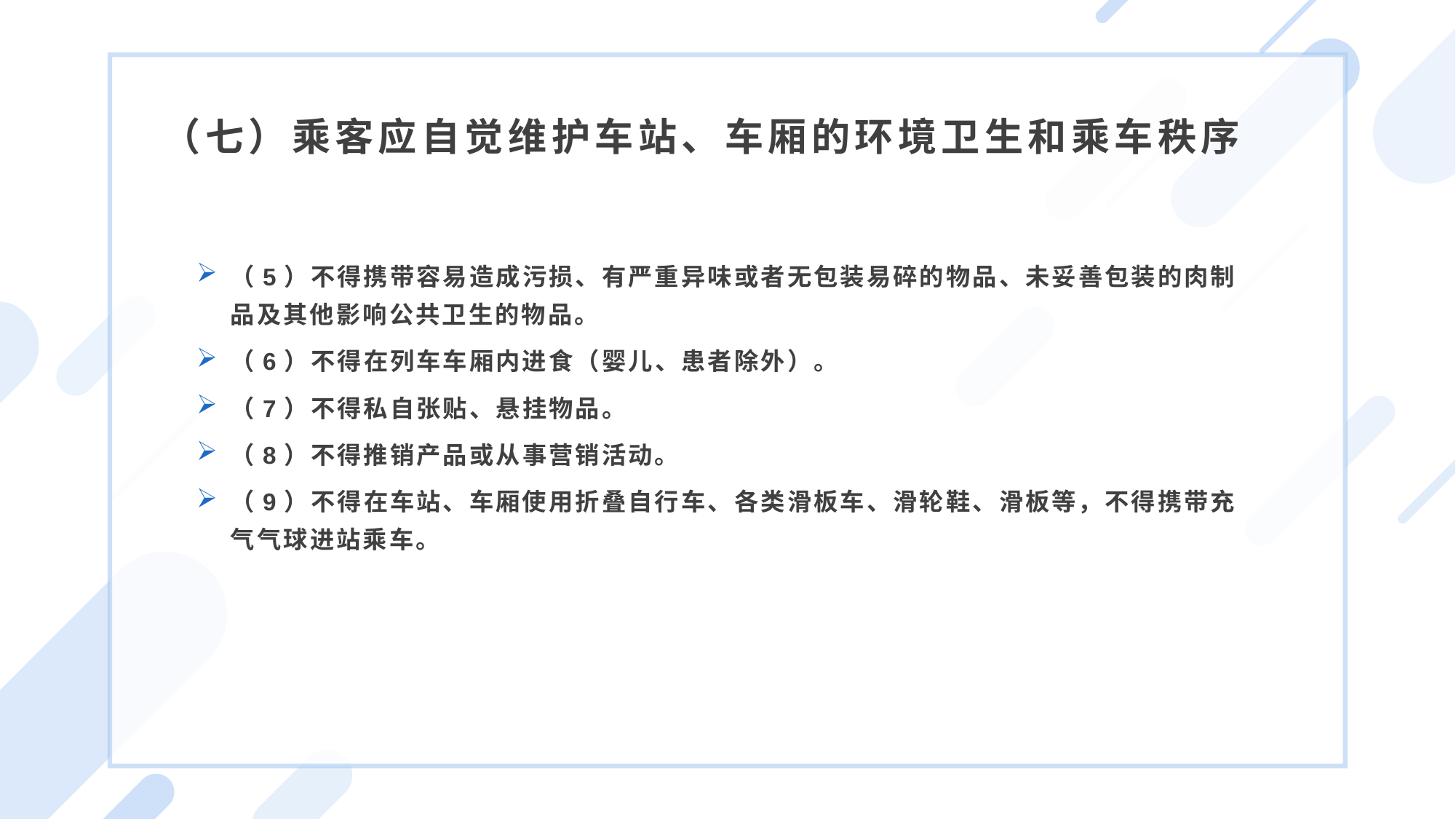

（七）乘客应自觉维护车站、车厢的环境卫生和乘车秩序
（5）不得携带容易造成污损、有严重异味或者无包装易碎的物品、未妥善包装的肉制品及其他影响公共卫生的物品。
（6）不得在列车车厢内进食（婴儿、患者除外）。
（7）不得私自张贴、悬挂物品。
（8）不得推销产品或从事营销活动。
（9）不得在车站、车厢使用折叠自行车、各类滑板车、滑轮鞋、滑板等，不得携带充气气球进站乘车。